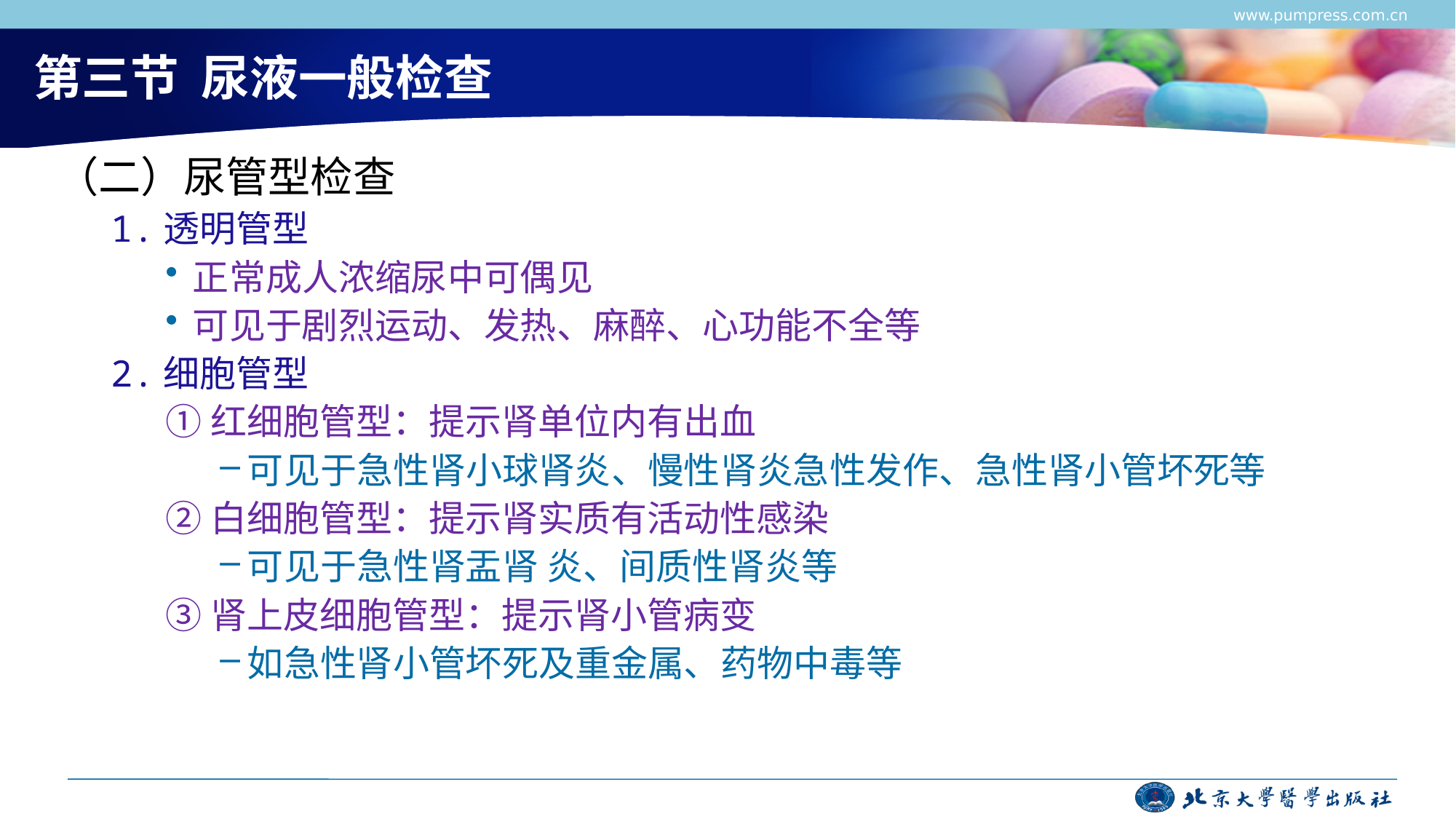

www.pumpress.com.cn
# 第三节  尿液一般检查
（二）尿管型检查
1.透明管型
正常成人浓缩尿中可偶见
可见于剧烈运动、发热、麻醉、心功能不全等
2.细胞管型
①红细胞管型：提示肾单位内有出血
可见于急性肾小球肾炎、慢性肾炎急性发作、急性肾小管坏死等
②白细胞管型：提示肾实质有活动性感染
可见于急性肾盂肾 炎、间质性肾炎等
③肾上皮细胞管型：提示肾小管病变
如急性肾小管坏死及重金属、药物中毒等